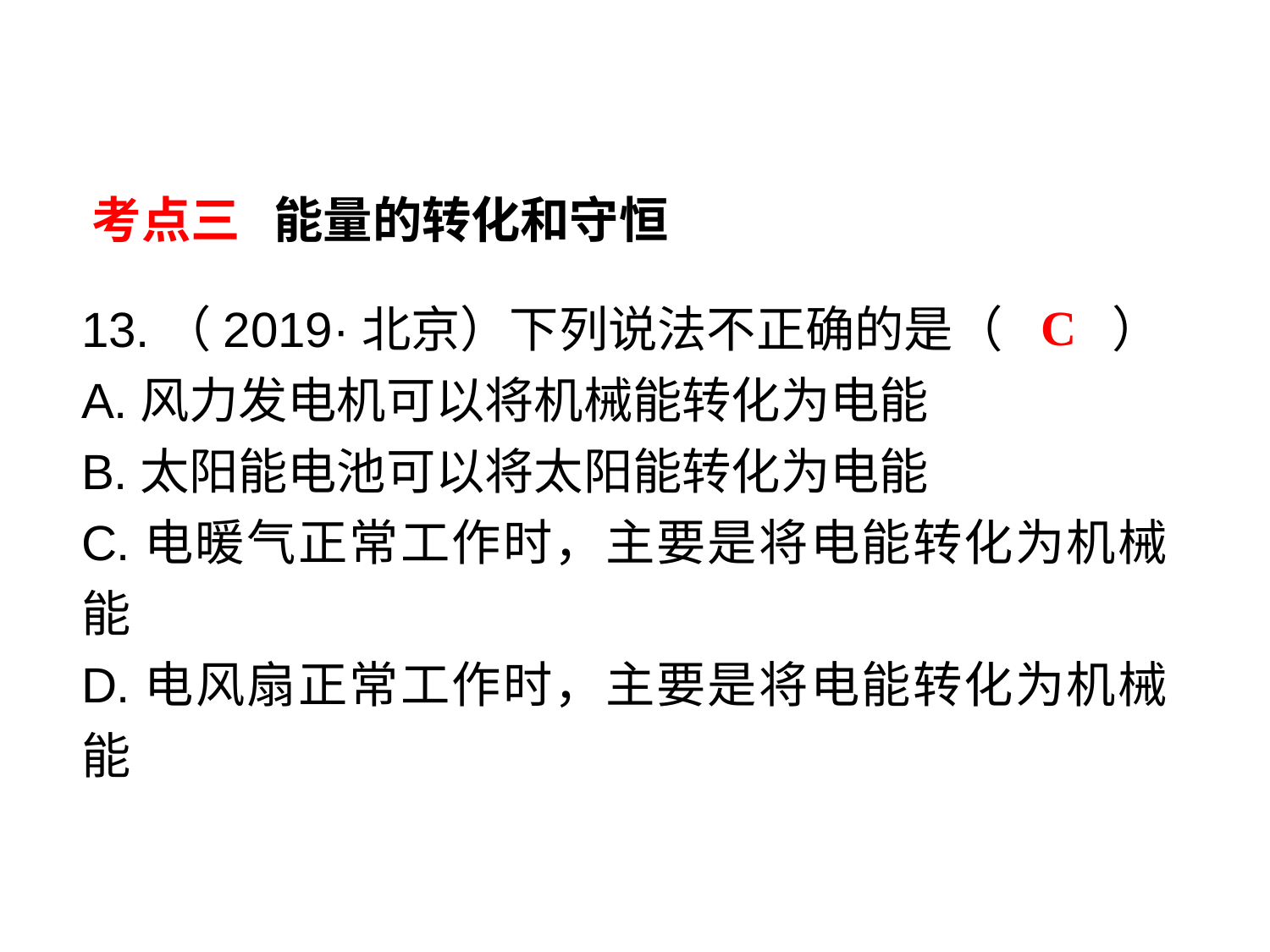

考点三   能量的转化和守恒
13.（2019·北京）下列说法不正确的是（　 　）
A.风力发电机可以将机械能转化为电能
B.太阳能电池可以将太阳能转化为电能
C.电暖气正常工作时，主要是将电能转化为机械能
D.电风扇正常工作时，主要是将电能转化为机械能
C